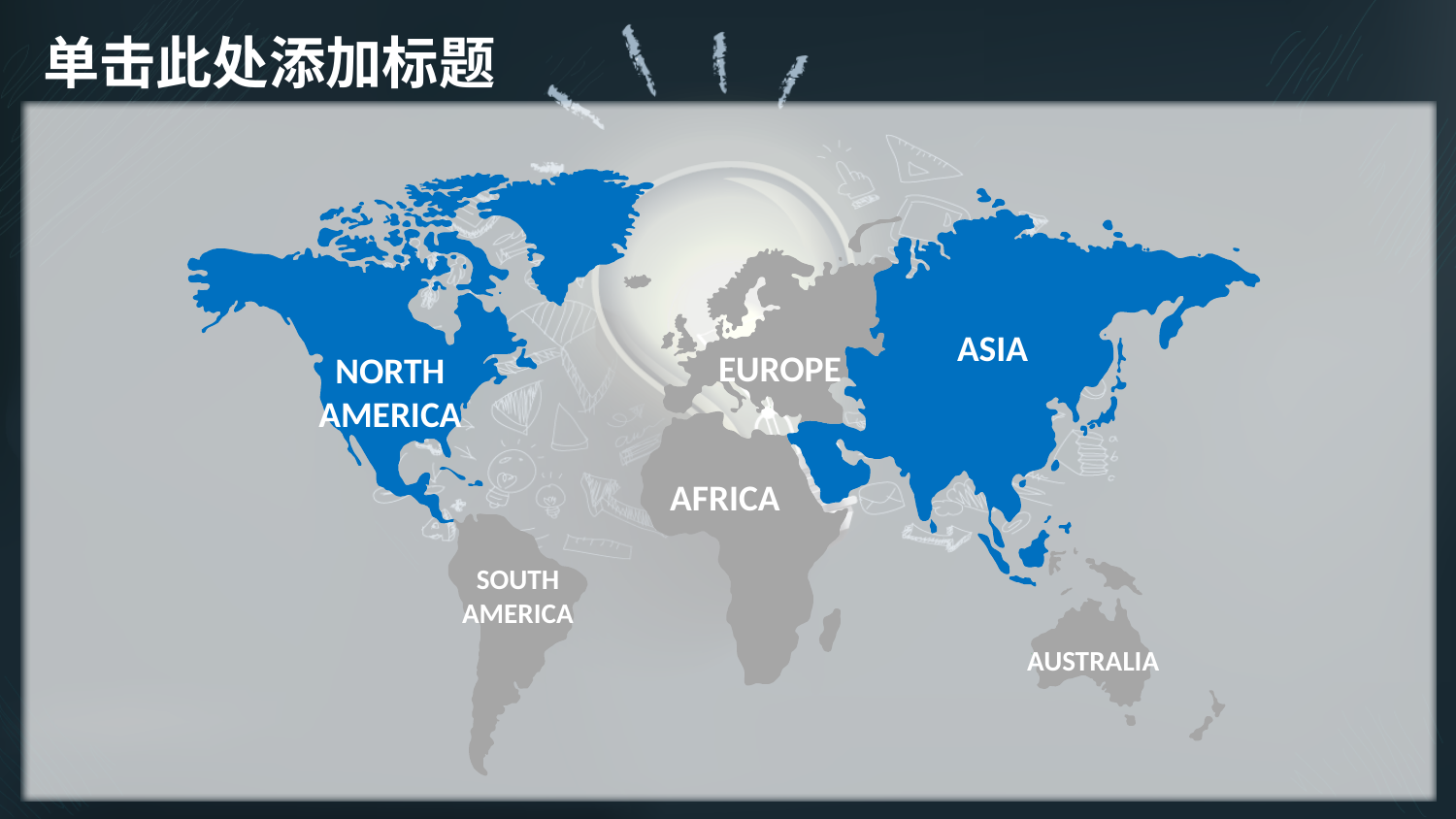

# 单击此处添加标题

ASIA
EUROPE
NORTH
AMERICA
AFRICA
SOUTH
AMERICA
AUSTRALIA